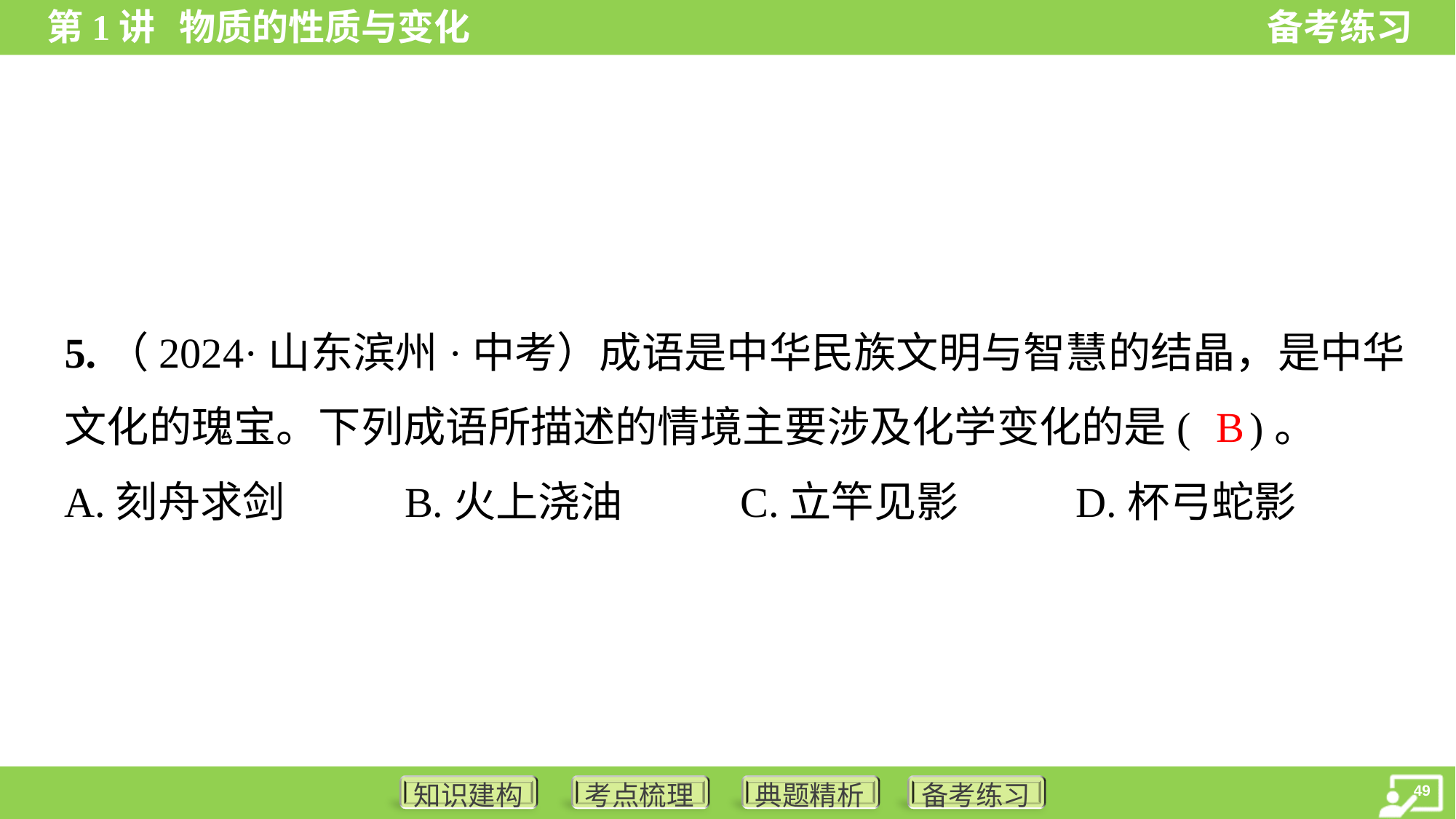

5.（2024·山东滨州·中考）成语是中华民族文明与智慧的结晶，是中华
文化的瑰宝。下列成语所描述的情境主要涉及化学变化的是(     )。
B
A.刻舟求剑	B.火上浇油	C.立竿见影	D.杯弓蛇影